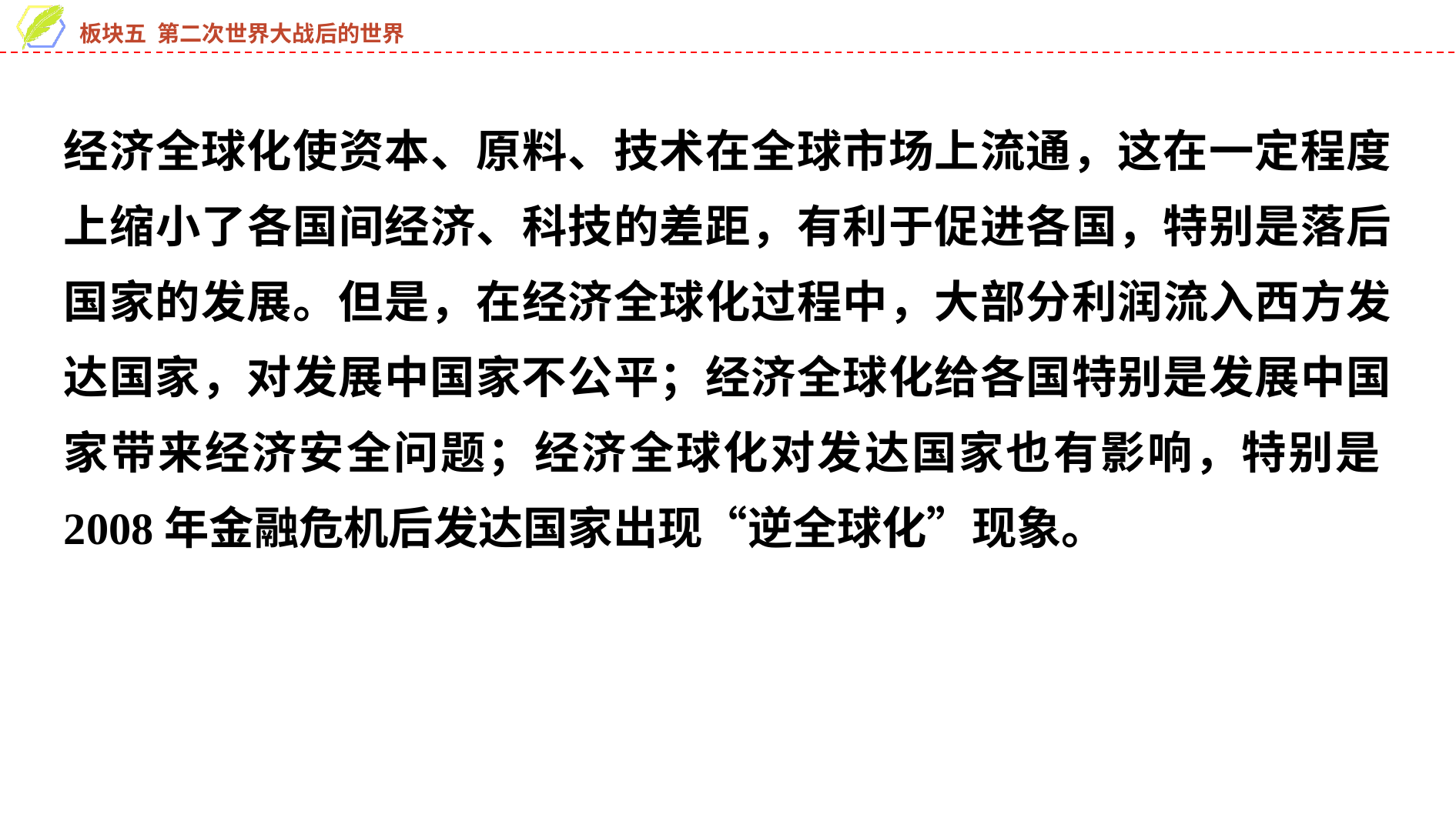

经济全球化使资本、原料、技术在全球市场上流通，这在一定程度上缩小了各国间经济、科技的差距，有利于促进各国，特别是落后国家的发展。但是，在经济全球化过程中，大部分利润流入西方发达国家，对发展中国家不公平；经济全球化给各国特别是发展中国家带来经济安全问题；经济全球化对发达国家也有影响，特别是2008年金融危机后发达国家出现“逆全球化”现象。